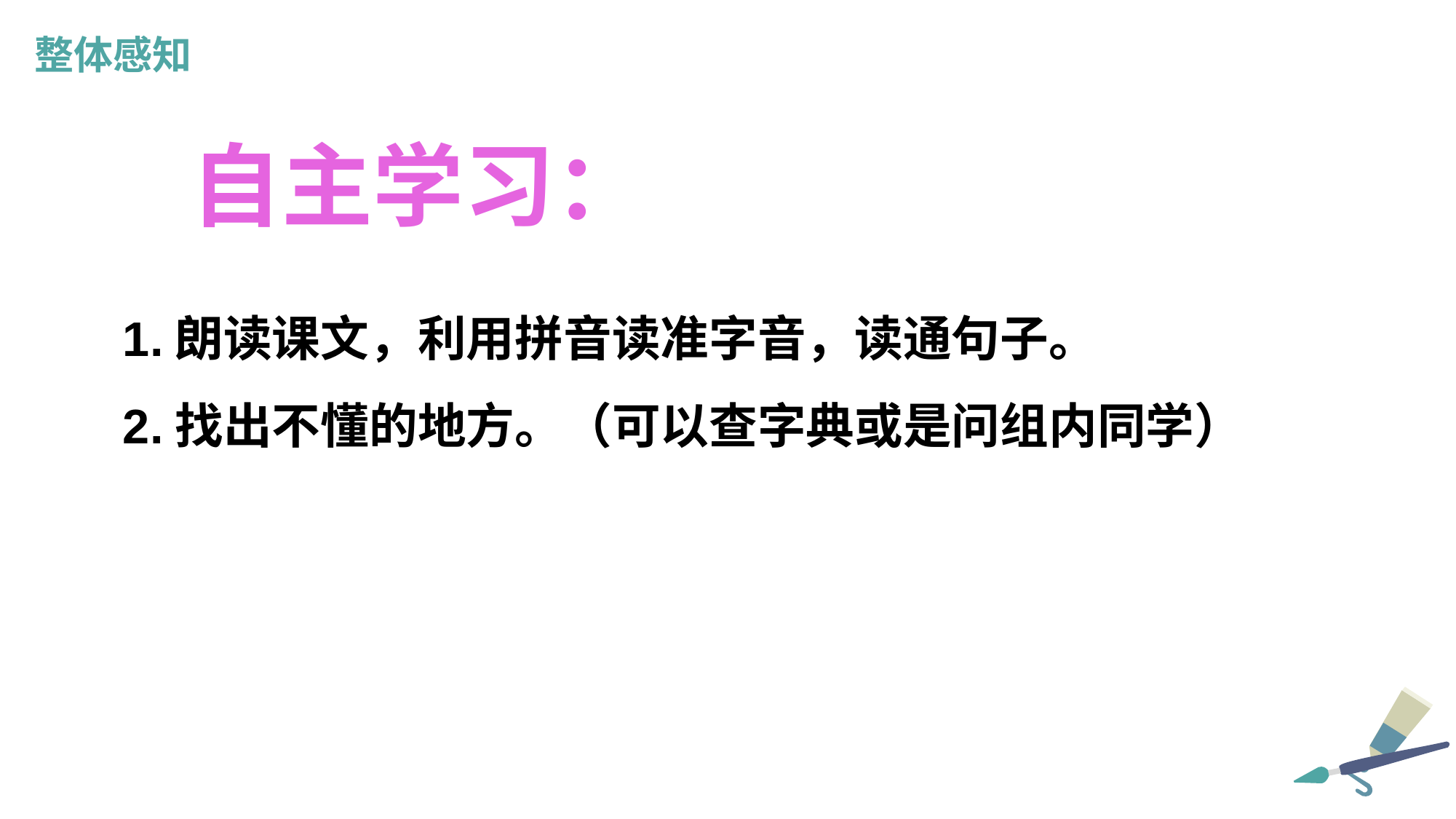

整体感知
自主学习：
1.朗读课文，利用拼音读准字音，读通句子。
2.找出不懂的地方。（可以查字典或是问组内同学）